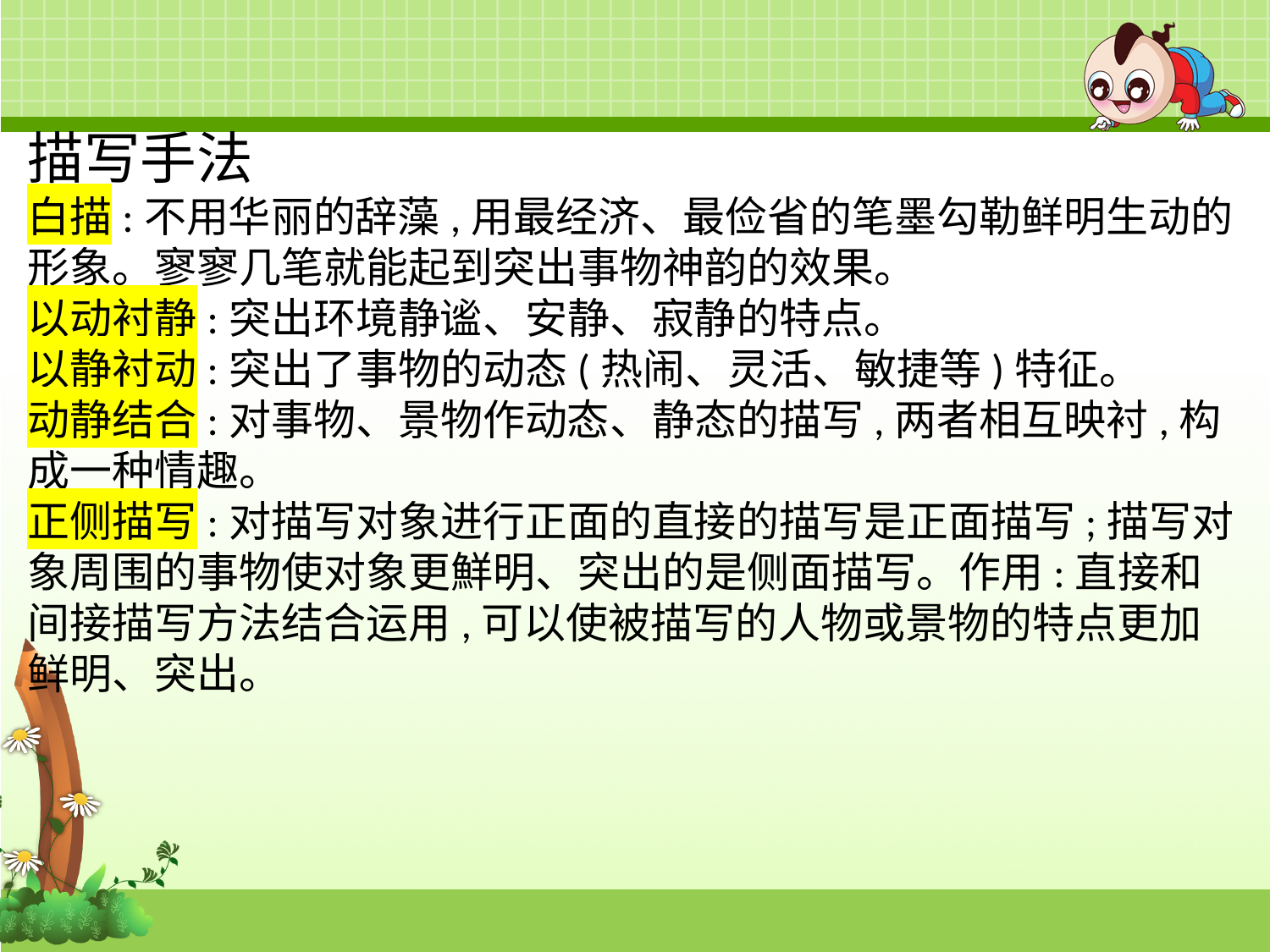

描写手法
白描:不用华丽的辞藻,用最经济、最俭省的笔墨勾勒鲜明生动的形象。寥寥几笔就能起到突出事物神韵的效果。
以动衬静:突出环境静谧、安静、寂静的特点。
以静衬动:突出了事物的动态(热闹、灵活、敏捷等)特征。
动静结合:对事物、景物作动态、静态的描写,两者相互映衬,构成一种情趣。
正侧描写:对描写对象进行正面的直接的描写是正面描写;描写对象周围的事物使对象更鮮明、突出的是侧面描写。作用:直接和间接描写方法结合运用,可以使被描写的人物或景物的特点更加鲜明、突出。